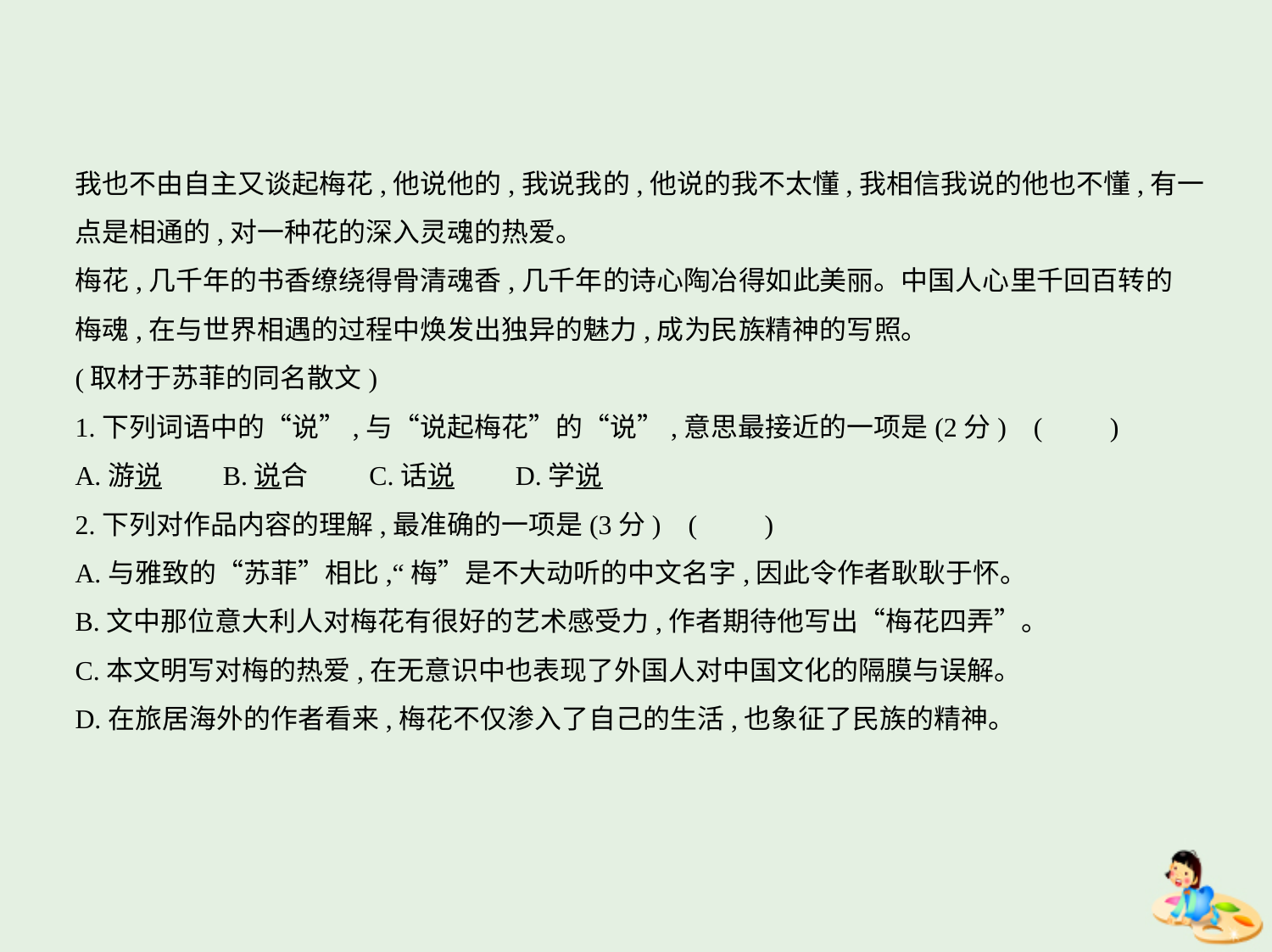

我也不由自主又谈起梅花,他说他的,我说我的,他说的我不太懂,我相信我说的他也不懂,有一
点是相通的,对一种花的深入灵魂的热爱。
梅花,几千年的书香缭绕得骨清魂香,几千年的诗心陶冶得如此美丽。中国人心里千回百转的
梅魂,在与世界相遇的过程中焕发出独异的魅力,成为民族精神的写照。
(取材于苏菲的同名散文)
1.下列词语中的“说”,与“说起梅花”的“说”,意思最接近的一项是(2分) (　　)
A.游说　　B.说合　　C.话说　　D.学说
2.下列对作品内容的理解,最准确的一项是(3分) (　　)
A.与雅致的“苏菲”相比,“梅”是不大动听的中文名字,因此令作者耿耿于怀。
B.文中那位意大利人对梅花有很好的艺术感受力,作者期待他写出“梅花四弄”。
C.本文明写对梅的热爱,在无意识中也表现了外国人对中国文化的隔膜与误解。
D.在旅居海外的作者看来,梅花不仅渗入了自己的生活,也象征了民族的精神。